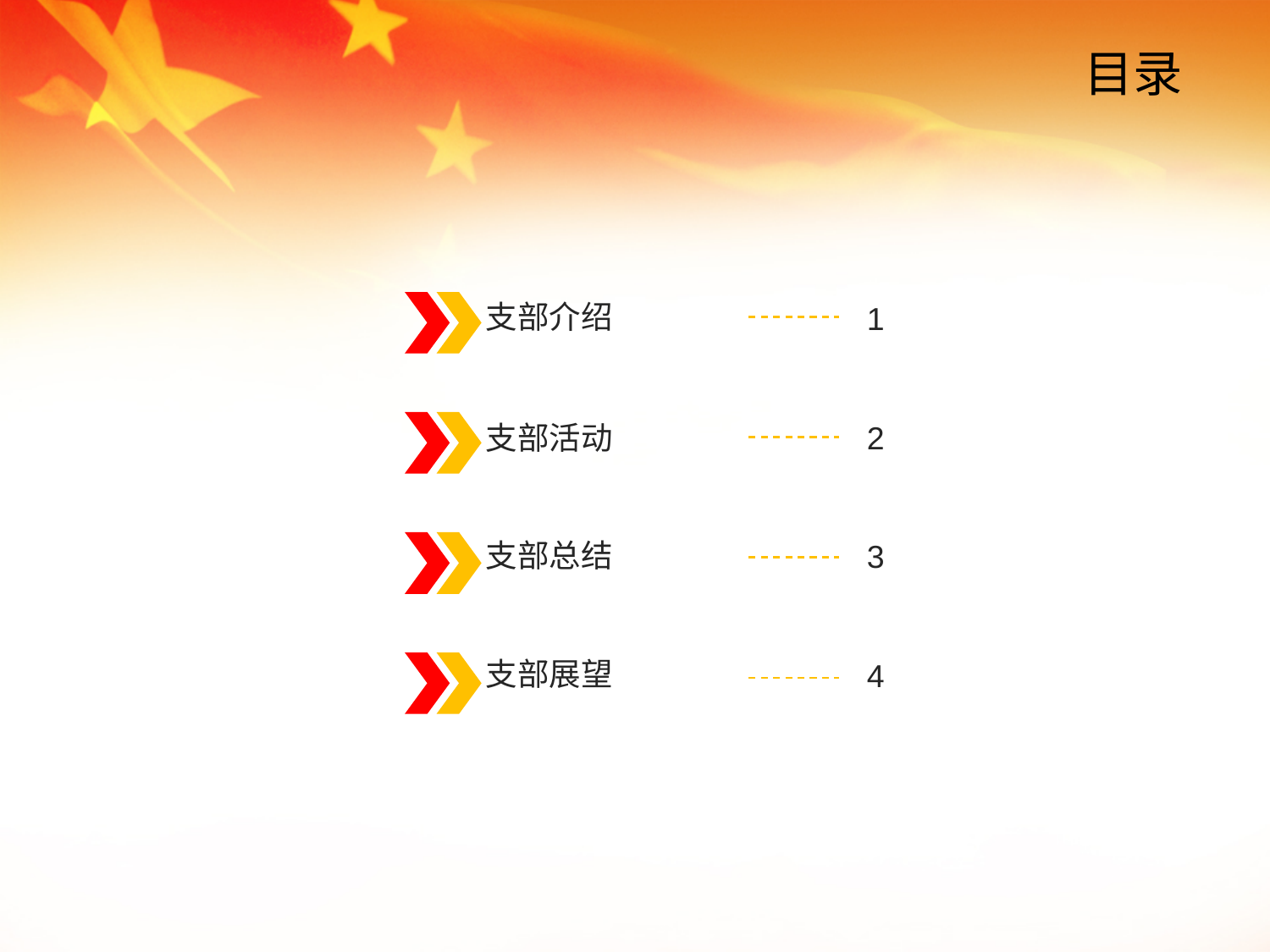

目录
点击添加文本

支部介绍
1

支部活动
2

点击添加文本

支部总结
3

点击添加文本

支部展望
4

点击添加文本